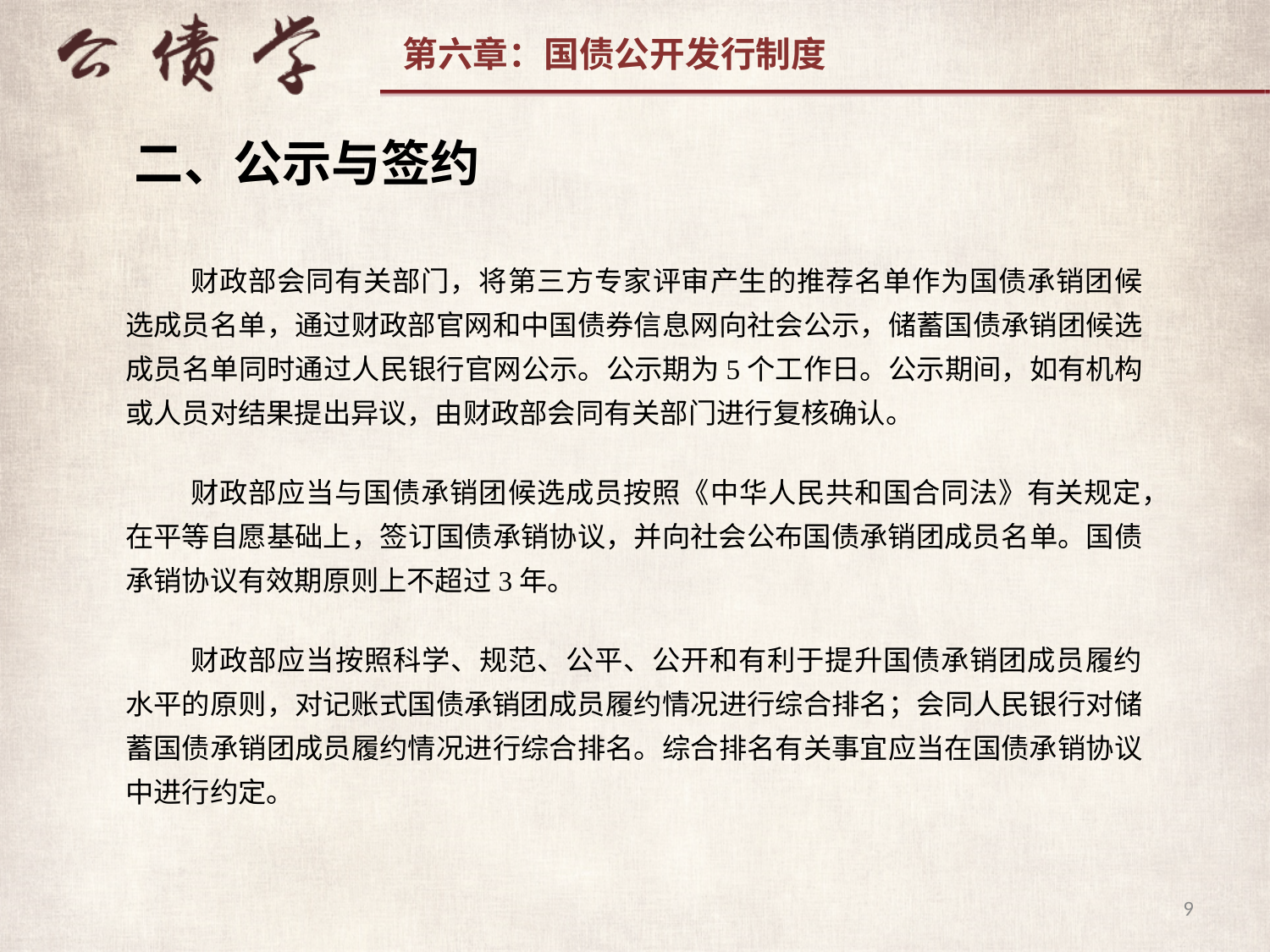

二、公示与签约
   财政部会同有关部门，将第三方专家评审产生的推荐名单作为国债承销团候选成员名单，通过财政部官网和中国债券信息网向社会公示，储蓄国债承销团候选成员名单同时通过人民银行官网公示。公示期为5个工作日。公示期间，如有机构或人员对结果提出异议，由财政部会同有关部门进行复核确认。
   财政部应当与国债承销团候选成员按照《中华人民共和国合同法》有关规定，在平等自愿基础上，签订国债承销协议，并向社会公布国债承销团成员名单。国债承销协议有效期原则上不超过3年。
   财政部应当按照科学、规范、公平、公开和有利于提升国债承销团成员履约水平的原则，对记账式国债承销团成员履约情况进行综合排名；会同人民银行对储蓄国债承销团成员履约情况进行综合排名。综合排名有关事宜应当在国债承销协议中进行约定。
9